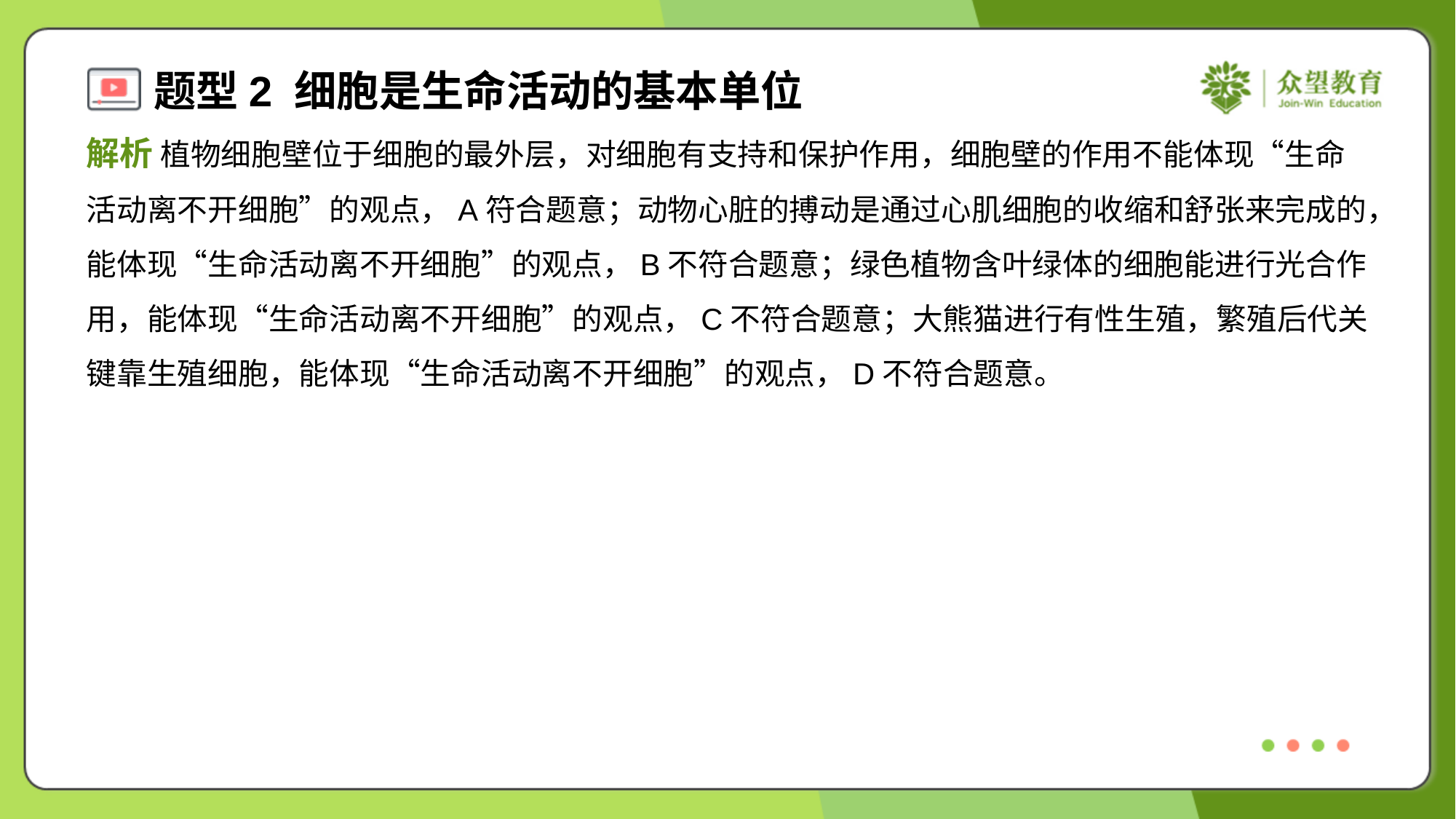

解析 植物细胞壁位于细胞的最外层，对细胞有支持和保护作用，细胞壁的作用不能体现“生命
活动离不开细胞”的观点，A符合题意；动物心脏的搏动是通过心肌细胞的收缩和舒张来完成的，
能体现“生命活动离不开细胞”的观点，B不符合题意；绿色植物含叶绿体的细胞能进行光合作
用，能体现“生命活动离不开细胞”的观点，C不符合题意；大熊猫进行有性生殖，繁殖后代关
键靠生殖细胞，能体现“生命活动离不开细胞”的观点，D不符合题意。